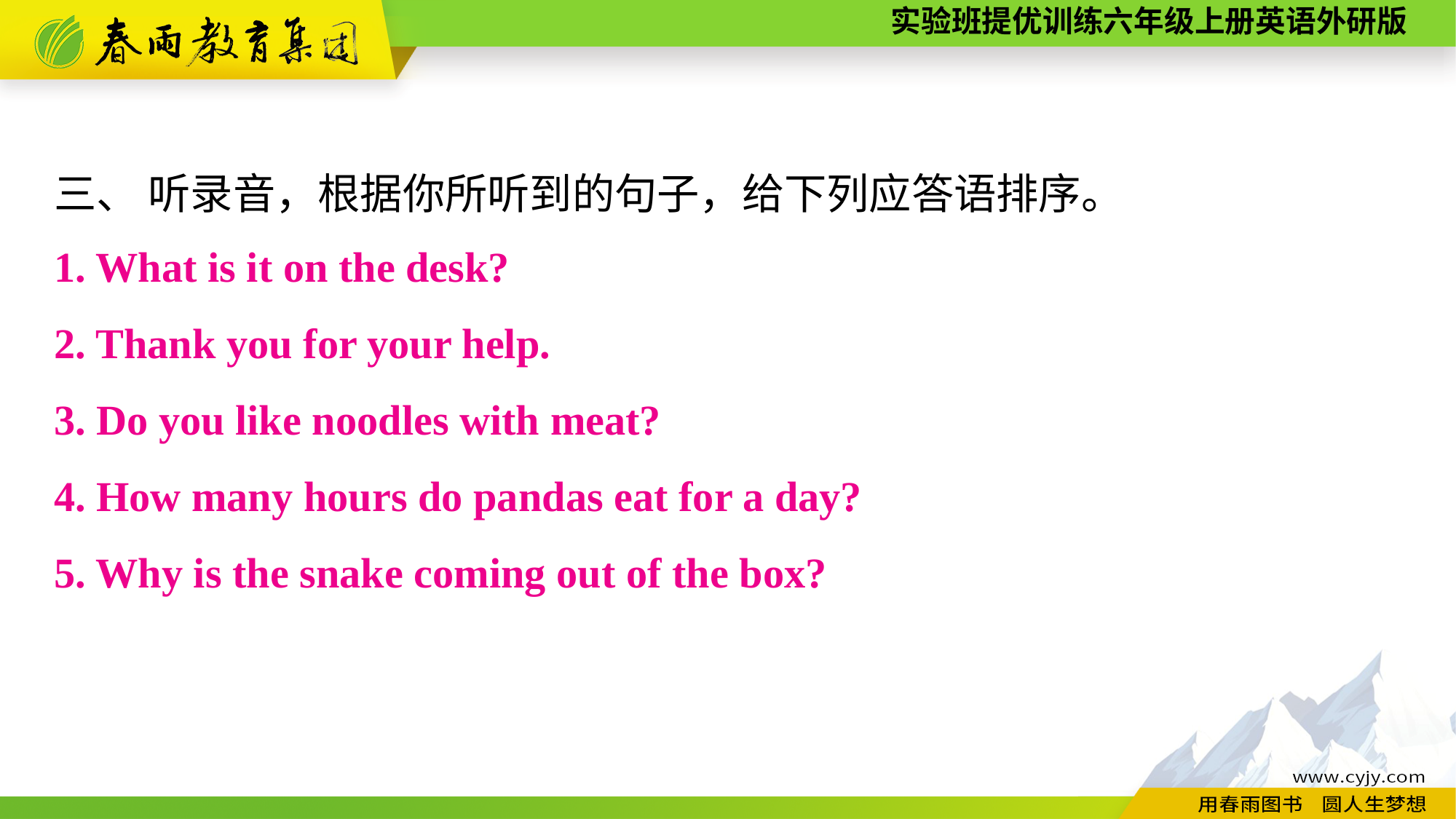

三、 听录音，根据你所听到的句子，给下列应答语排序。
1. What is it on the desk?
2. Thank you for your help.
3. Do you like noodles with meat?
4. How many hours do pandas eat for a day?
5. Why is the snake coming out of the box?